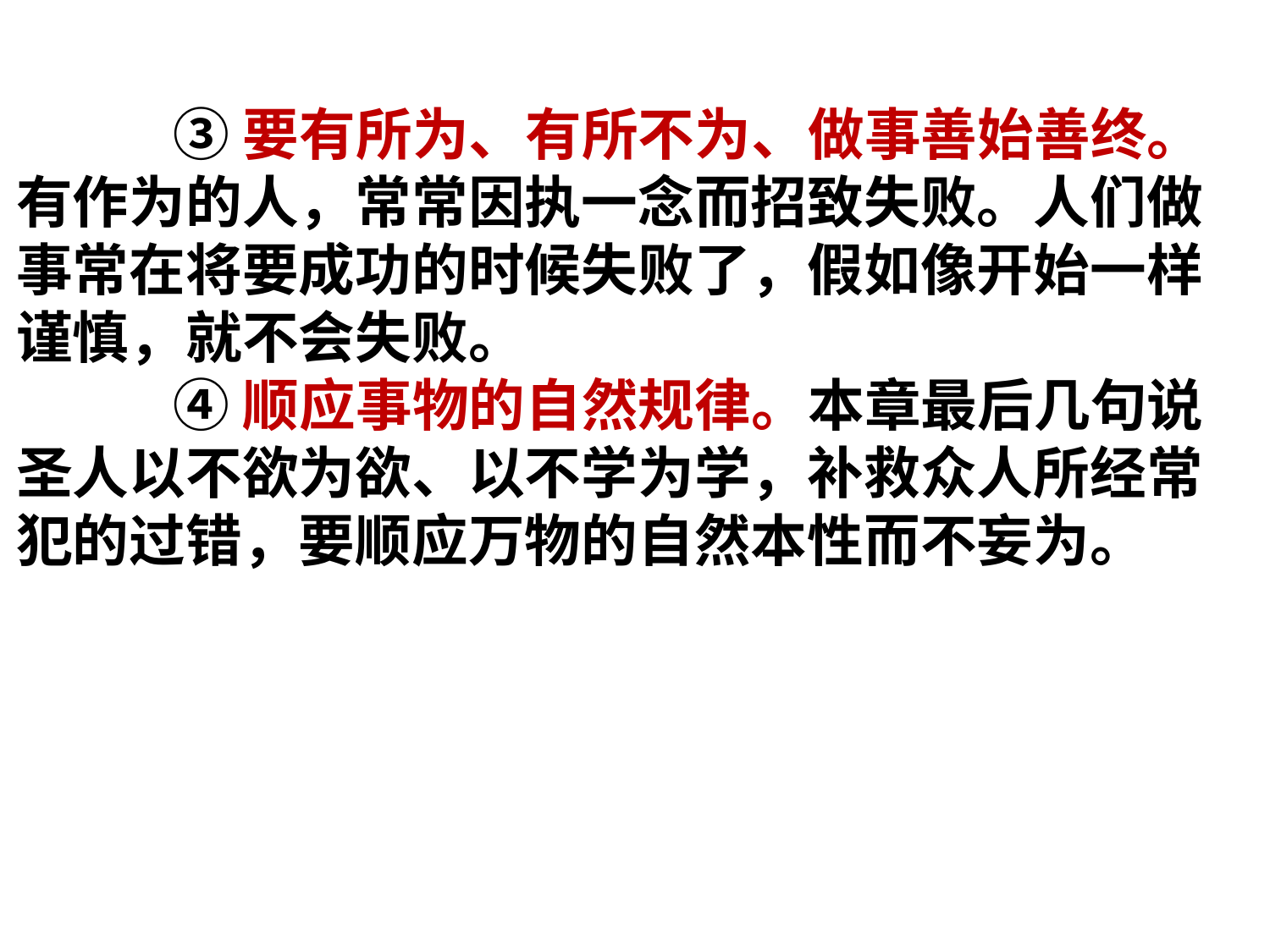

③要有所为、有所不为、做事善始善终。有作为的人，常常因执一念而招致失败。人们做事常在将要成功的时候失败了，假如像开始一样谨慎，就不会失败。
          ④顺应事物的自然规律。本章最后几句说圣人以不欲为欲、以不学为学，补救众人所经常犯的过错，要顺应万物的自然本性而不妄为。